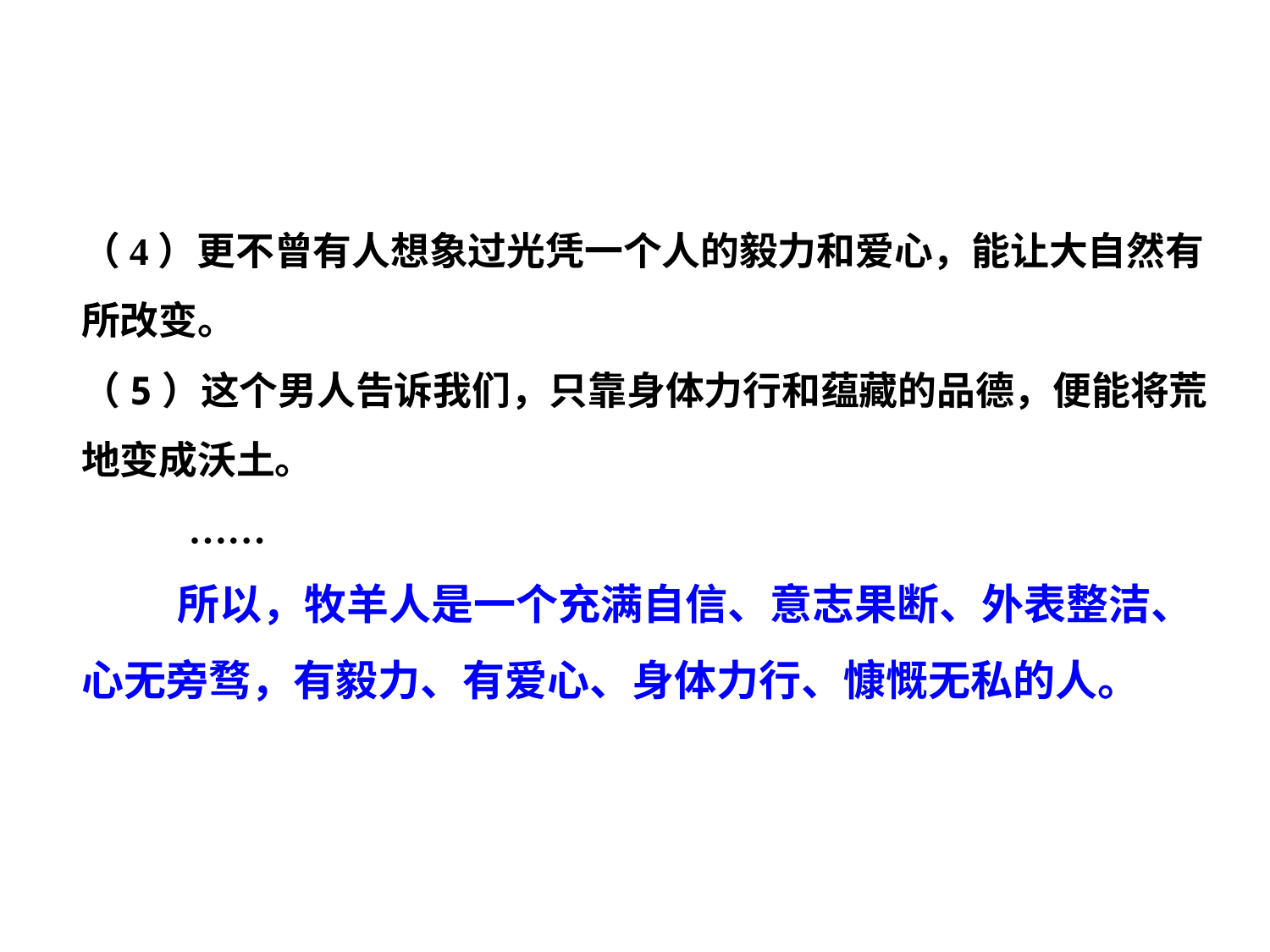

（4）更不曾有人想象过光凭一个人的毅力和爱心，能让大自然有所改变。
（5）这个男人告诉我们，只靠身体力行和蕴藏的品德，便能将荒地变成沃土。
           ……
         所以，牧羊人是一个充满自信、意志果断、外表整洁、心无旁骛，有毅力、有爱心、身体力行、慷慨无私的人。